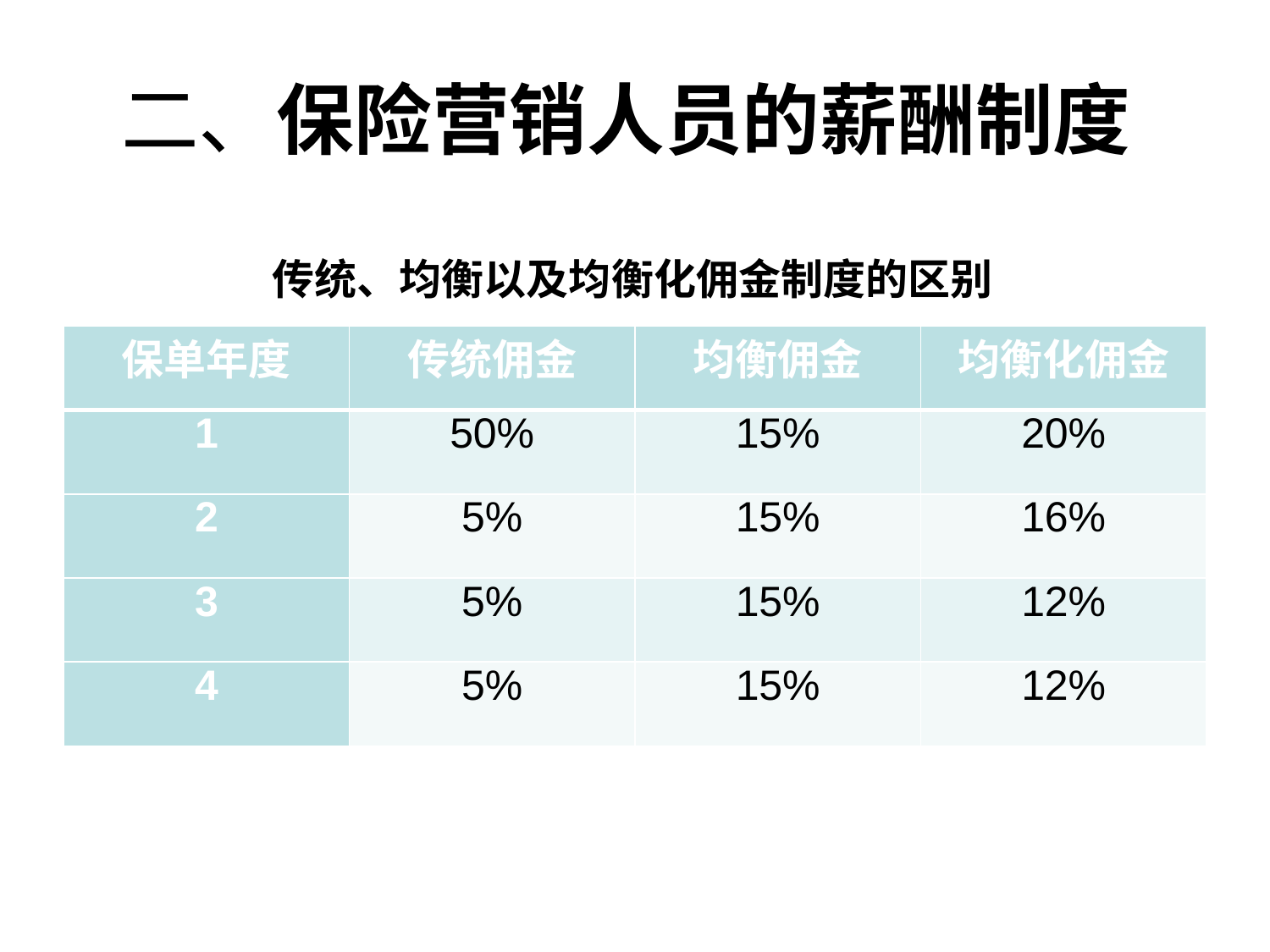

# 二、保险营销人员的薪酬制度
传统、均衡以及均衡化佣金制度的区别

| 保单年度 | 传统佣金 | 均衡佣金 | 均衡化佣金 |
| --- | --- | --- | --- |
| 1 | 50% | 15% | 20% |
| 2 | 5% | 15% | 16% |
| 3 | 5% | 15% | 12% |
| 4 | 5% | 15% | 12% |